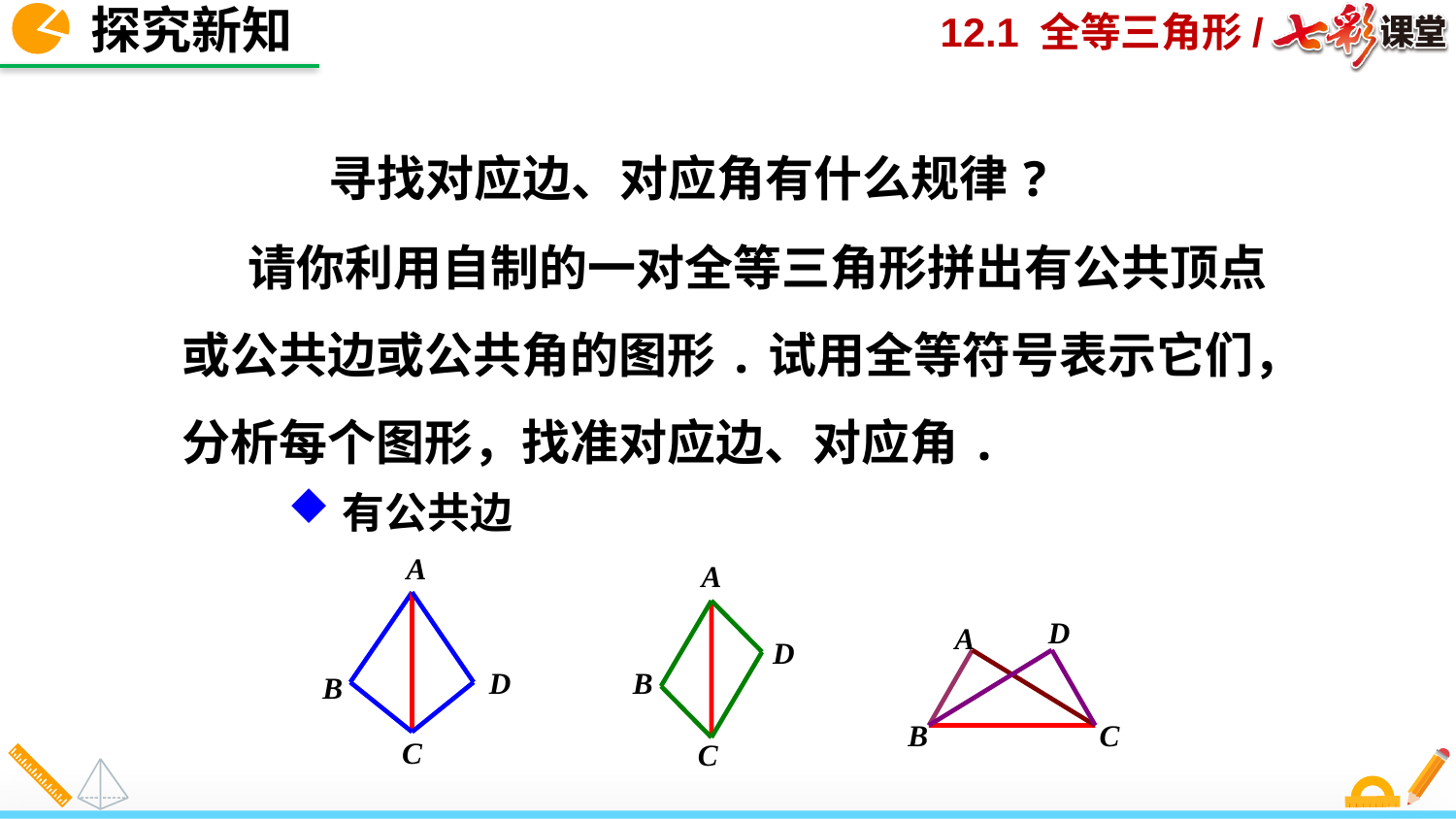

探究新知

寻找对应边、对应角有什么规律?
     请你利用自制的一对全等三角形拼出有公共顶点或公共边或公共角的图形.试用全等符号表示它们，分析每个图形，找准对应边、对应角.
有公共边
A

B
D

C

A

D

B

C
D
A

B
C